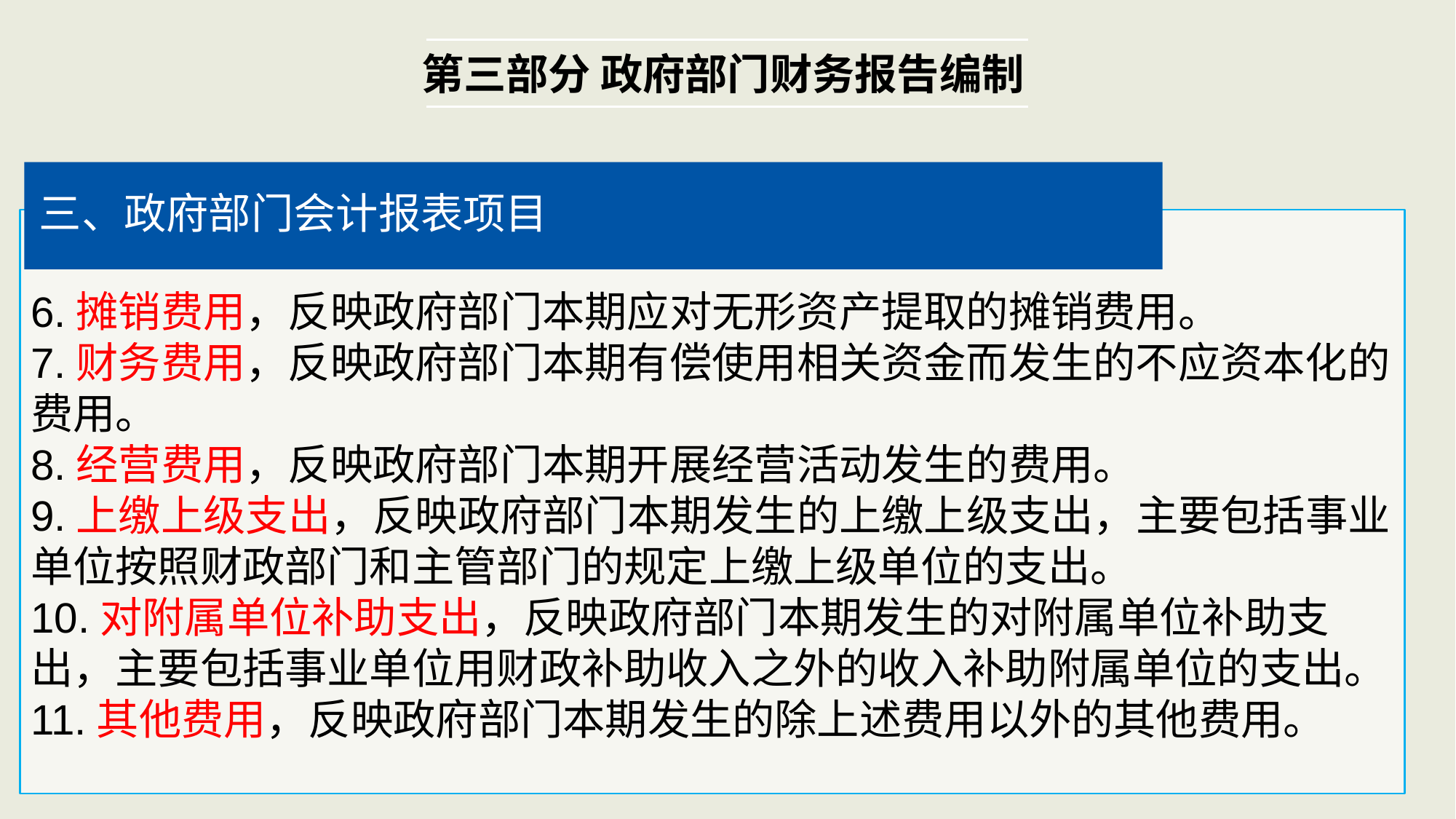

第三部分 政府部门财务报告编制

三、政府部门会计报表项目

6.摊销费用，反映政府部门本期应对无形资产提取的摊销费用。
7.财务费用，反映政府部门本期有偿使用相关资金而发生的不应资本化的费用。
8.经营费用，反映政府部门本期开展经营活动发生的费用。
9.上缴上级支出，反映政府部门本期发生的上缴上级支出，主要包括事业单位按照财政部门和主管部门的规定上缴上级单位的支出。
10.对附属单位补助支出，反映政府部门本期发生的对附属单位补助支出，主要包括事业单位用财政补助收入之外的收入补助附属单位的支出。
11.其他费用，反映政府部门本期发生的除上述费用以外的其他费用。
61